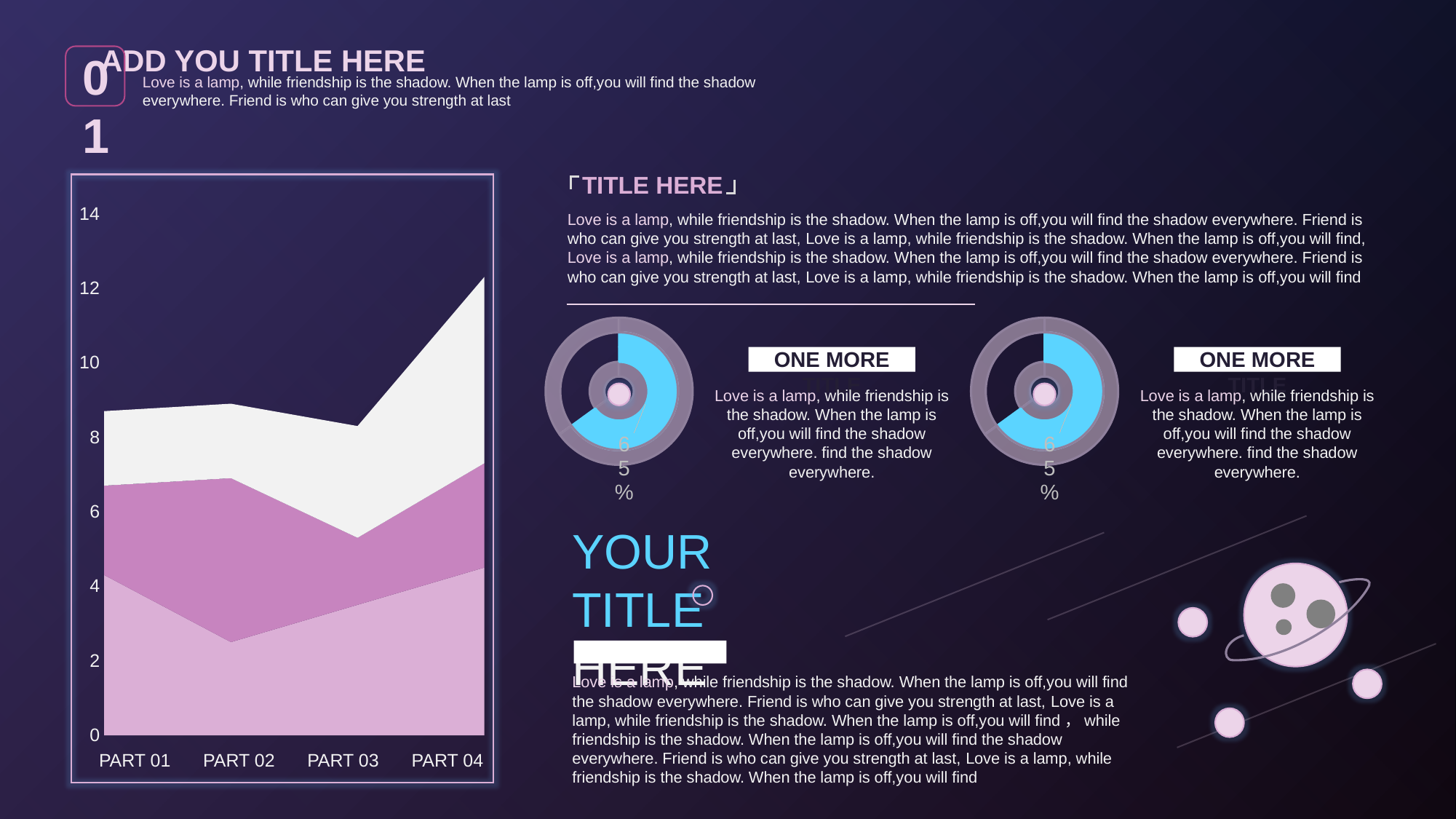

ADD YOU TITLE HERE
Love is a lamp, while friendship is the shadow. When the lamp is off,you will find the shadow everywhere. Friend is who can give you strength at last
01

TITLE HERE

### Chart

| Category | 系列 1 | 系列 2 | 系列 3 |
|---|---|---|---|
| 类别 1 | 4.3 | 2.4 | 2.0 |
| 类别 2 | 2.5 | 4.4 | 2.0 |
| 类别 3 | 3.5 | 1.8 | 3.0 |
| 类别 4 | 4.5 | 2.8 | 5.0 |
PART 01
PART 02
PART 03
PART 04
Love is a lamp, while friendship is the shadow. When the lamp is off,you will find the shadow everywhere. Friend is who can give you strength at last, Love is a lamp, while friendship is the shadow. When the lamp is off,you will find, Love is a lamp, while friendship is the shadow. When the lamp is off,you will find the shadow everywhere. Friend is who can give you strength at last, Love is a lamp, while friendship is the shadow. When the lamp is off,you will find

### Chart

| Category | 销售额 | 列1 | 列2 | 列3 |
|---|---|---|---|---|
| 第一季度 | 0.65 | 0.65 | 0.65 | 0.65 |
| 第二季度 | 0.35 | 0.35 | 0.35 | 0.35 |

### Chart

| Category | 销售额 | 列1 | 列2 | 列3 |
|---|---|---|---|---|
| 第一季度 | 0.65 | 0.65 | 0.65 | 0.65 |
| 第二季度 | 0.35 | 0.35 | 0.35 | 0.35 |

ONE MORE TITLE
Love is a lamp, while friendship is the shadow. When the lamp is off,you will find the shadow everywhere. find the shadow everywhere.

ONE MORE TITLE
Love is a lamp, while friendship is the shadow. When the lamp is off,you will find the shadow everywhere. find the shadow everywhere.
YOUR TITLE HERE

Love is a lamp, while friendship is the shadow. When the lamp is off,you will find the shadow everywhere. Friend is who can give you strength at last, Love is a lamp, while friendship is the shadow. When the lamp is off,you will find，while friendship is the shadow. When the lamp is off,you will find the shadow everywhere. Friend is who can give you strength at last, Love is a lamp, while friendship is the shadow. When the lamp is off,you will find